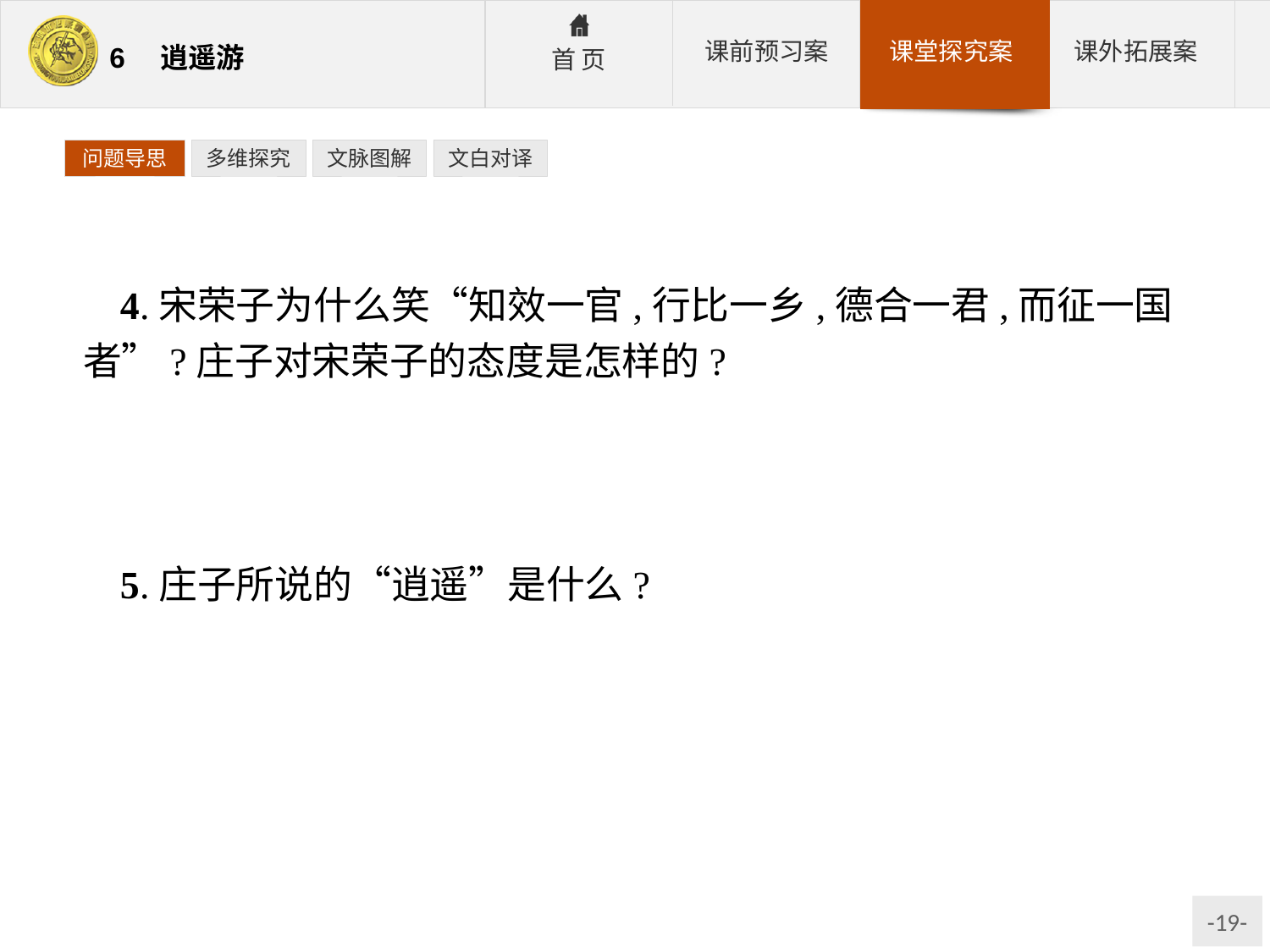

问题导思
多维探究
文脉图解
文白对译
4.宋荣子为什么笑“知效一官,行比一乡,德合一君,而征一国者”?庄子对宋荣子的态度是怎样的?
参考答案:因为宋荣子“举世誉之而不加劝,举世非之而不加沮,定乎内外之分,辩乎荣辱之境”,而那些人都达不到这种境界。庄子认为宋荣子只是“斯已矣”“犹有未树也”。
5.庄子所说的“逍遥”是什么?
参考答案:“乘天地之正,而御六气之辩,以游无穷者”——绝对的精神自由。